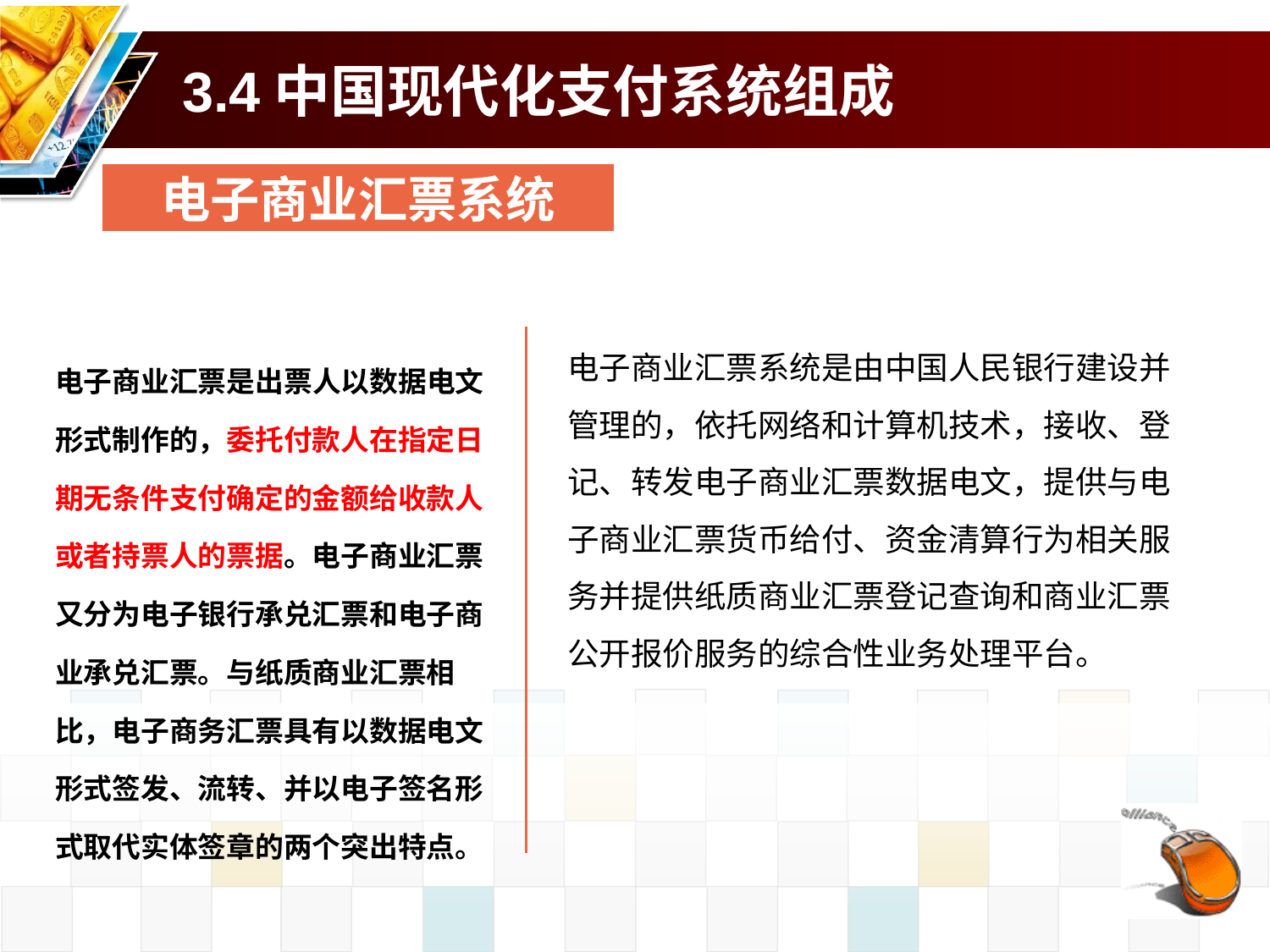

# 3.4中国现代化支付系统组成
电子商业汇票系统
电子商业汇票系统是由中国人民银行建设并管理的，依托网络和计算机技术，接收、登记、转发电子商业汇票数据电文，提供与电子商业汇票货币给付、资金清算行为相关服务并提供纸质商业汇票登记查询和商业汇票公开报价服务的综合性业务处理平台。
电子商业汇票是出票人以数据电文形式制作的，委托付款人在指定日期无条件支付确定的金额给收款人或者持票人的票据。电子商业汇票又分为电子银行承兑汇票和电子商业承兑汇票。与纸质商业汇票相比，电子商务汇票具有以数据电文形式签发、流转、并以电子签名形式取代实体签章的两个突出特点。